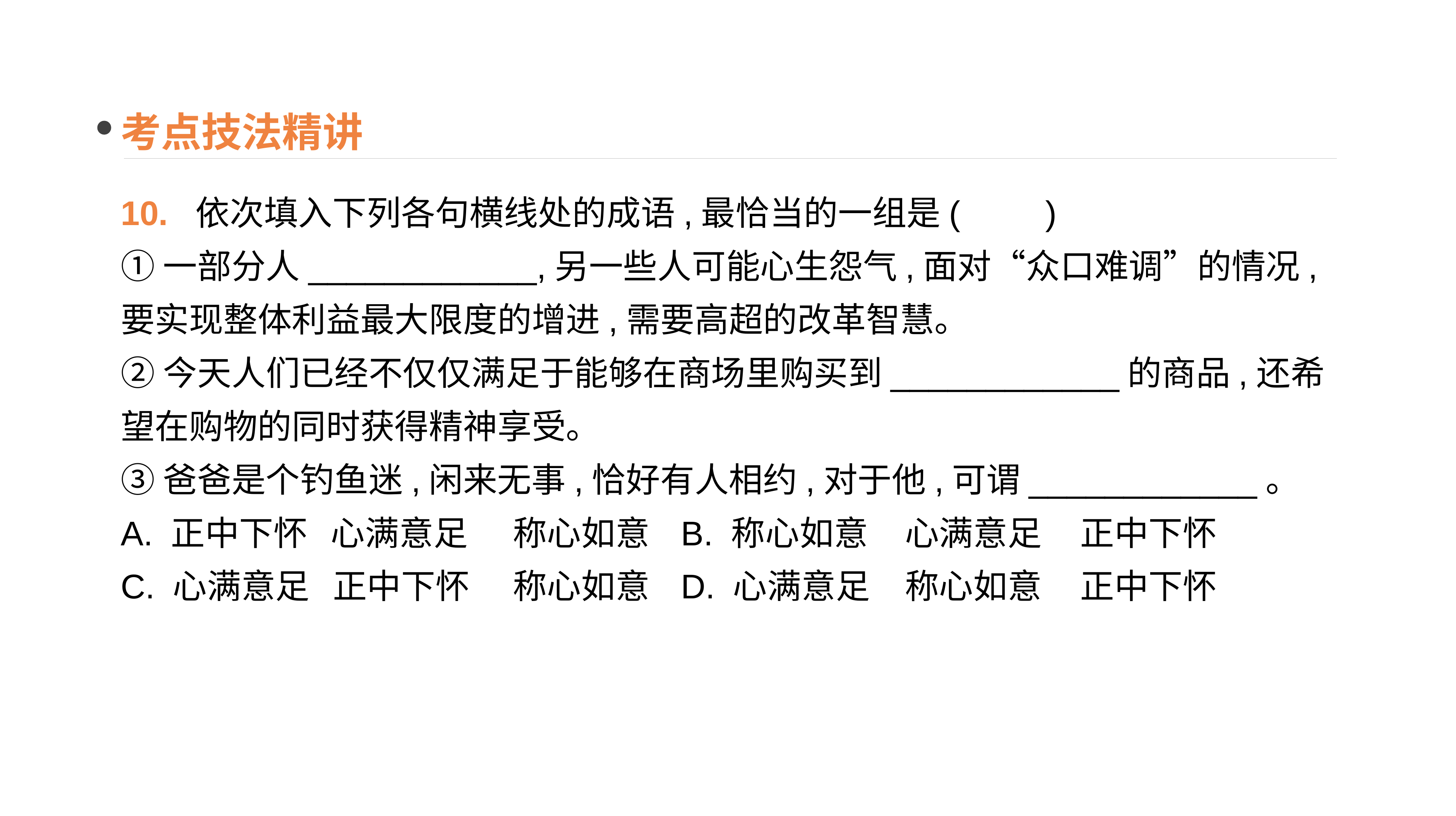

考点技法精讲

10.  依次填入下列各句横线处的成语,最恰当的一组是(　　)
①一部分人____________,另一些人可能心生怨气,面对“众口难调”的情况,要实现整体利益最大限度的增进,需要高超的改革智慧。
②今天人们已经不仅仅满足于能够在商场里购买到____________的商品,还希望在购物的同时获得精神享受。
③爸爸是个钓鱼迷,闲来无事,恰好有人相约,对于他,可谓____________。
A. 正中下怀   心满意足	称心如意   B. 称心如意	心满意足     正中下怀
C. 心满意足   正中下怀	称心如意   D. 心满意足	称心如意     正中下怀